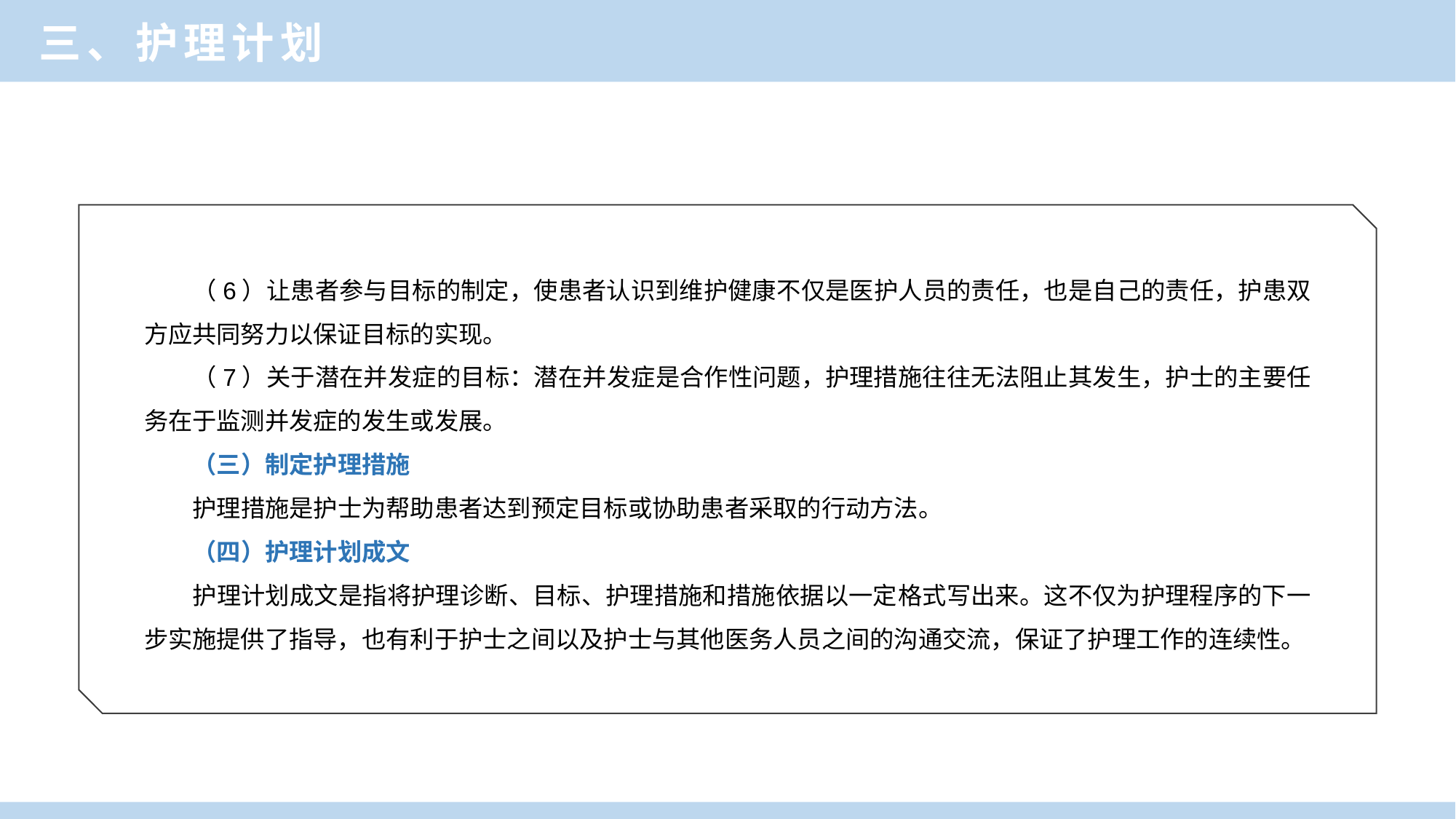

三、护理计划

（6）让患者参与目标的制定，使患者认识到维护健康不仅是医护人员的责任，也是自己的责任，护患双方应共同努力以保证目标的实现。
（7）关于潜在并发症的目标：潜在并发症是合作性问题，护理措施往往无法阻止其发生，护士的主要任务在于监测并发症的发生或发展。
（三）制定护理措施
护理措施是护士为帮助患者达到预定目标或协助患者采取的行动方法。
（四）护理计划成文
护理计划成文是指将护理诊断、目标、护理措施和措施依据以一定格式写出来。这不仅为护理程序的下一步实施提供了指导，也有利于护士之间以及护士与其他医务人员之间的沟通交流，保证了护理工作的连续性。